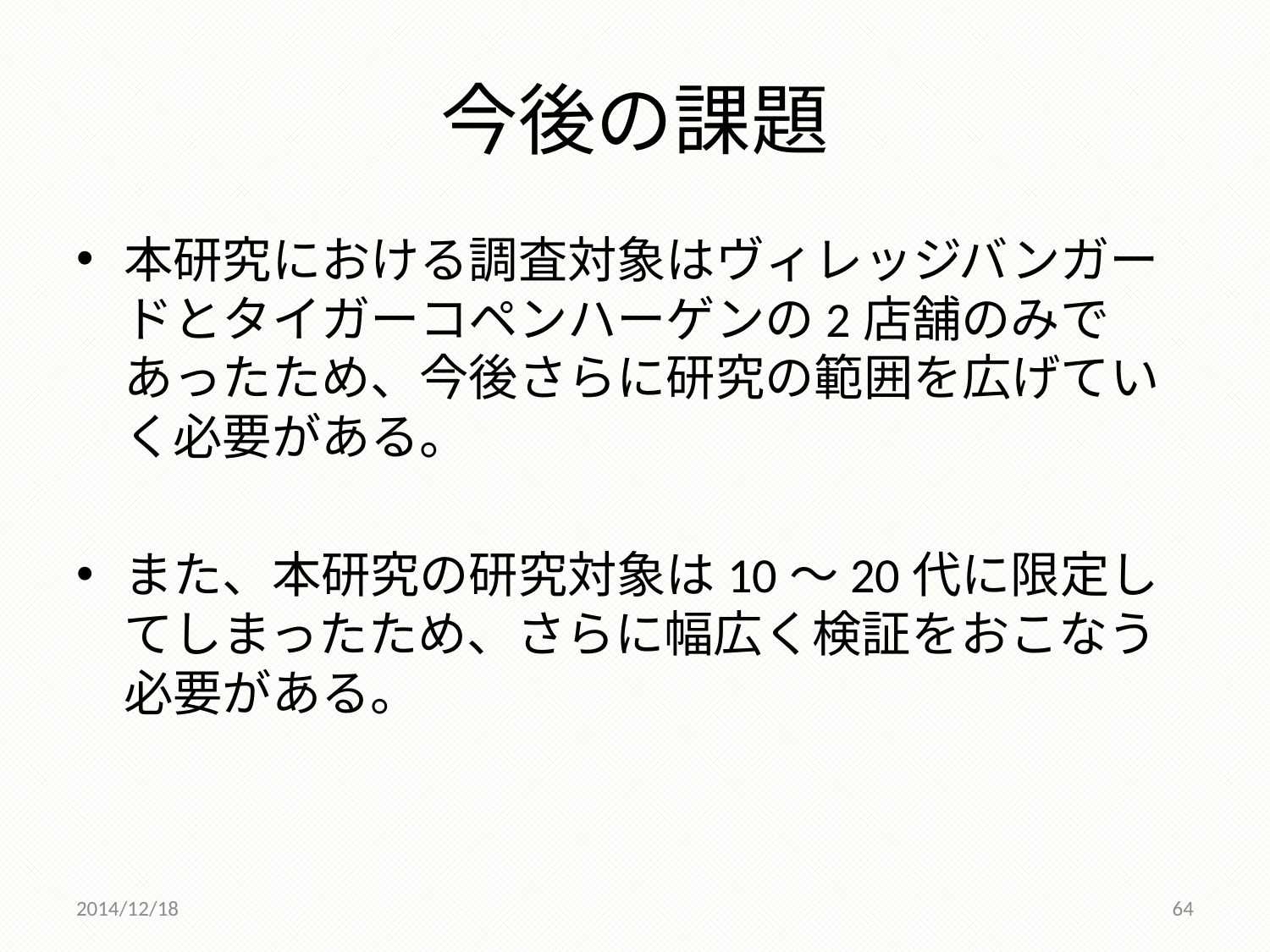

# 今後の課題
本研究における調査対象はヴィレッジバンガードとタイガーコペンハーゲンの2店舗のみであったため、今後さらに研究の範囲を広げていく必要がある。

また、本研究の研究対象は10～20代に限定してしまったため、さらに幅広く検証をおこなう必要がある。

2014/12/18
64